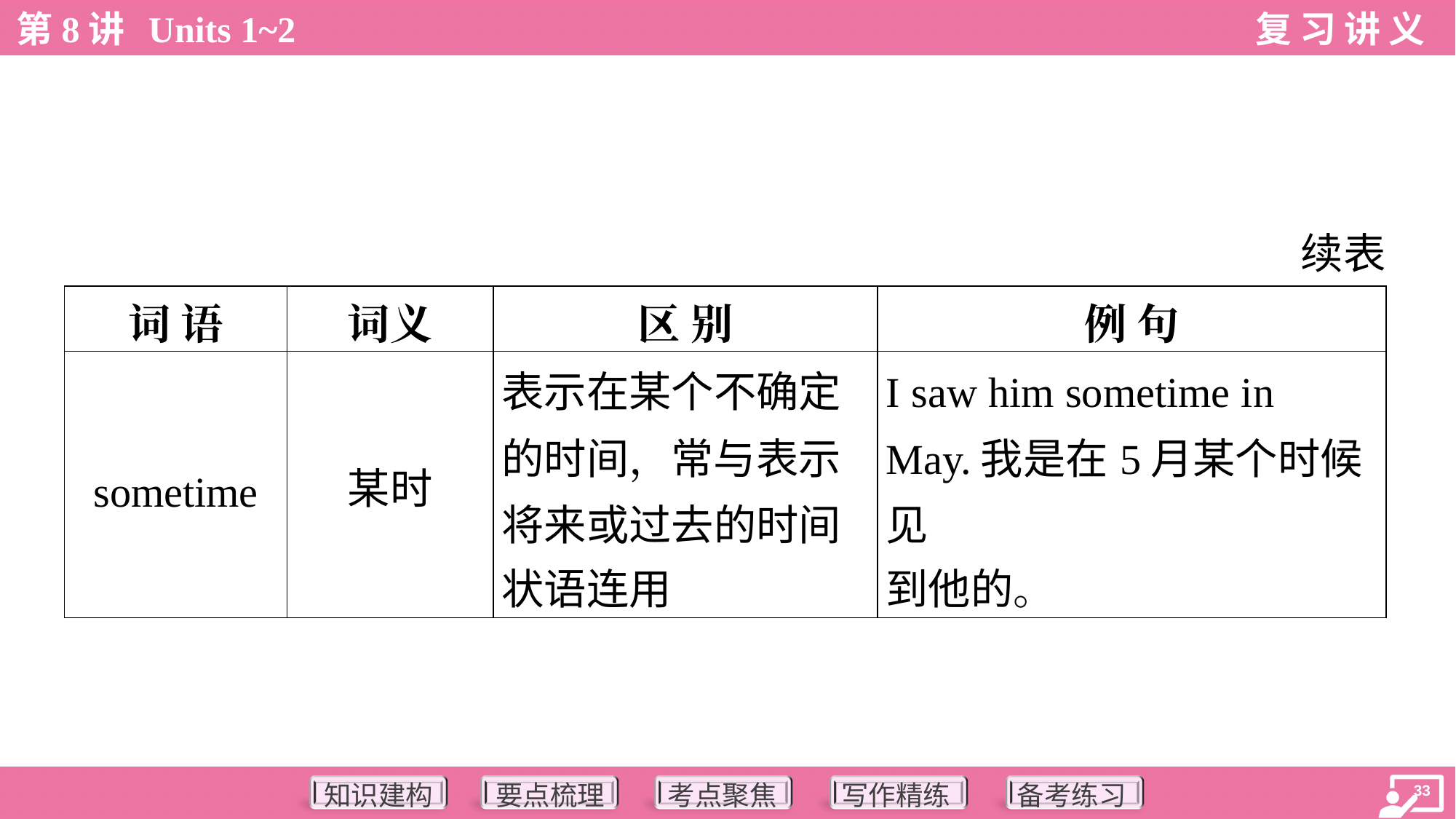

续表
| 词 语 | 词义 | 区 别 | 例 句 |
| --- | --- | --- | --- |
| sometime | 某时 | 表示在某个不确定 的时间，常与表示 将来或过去的时间 状语连用 | I saw him sometime in May.我是在5月某个时候见 到他的。 |